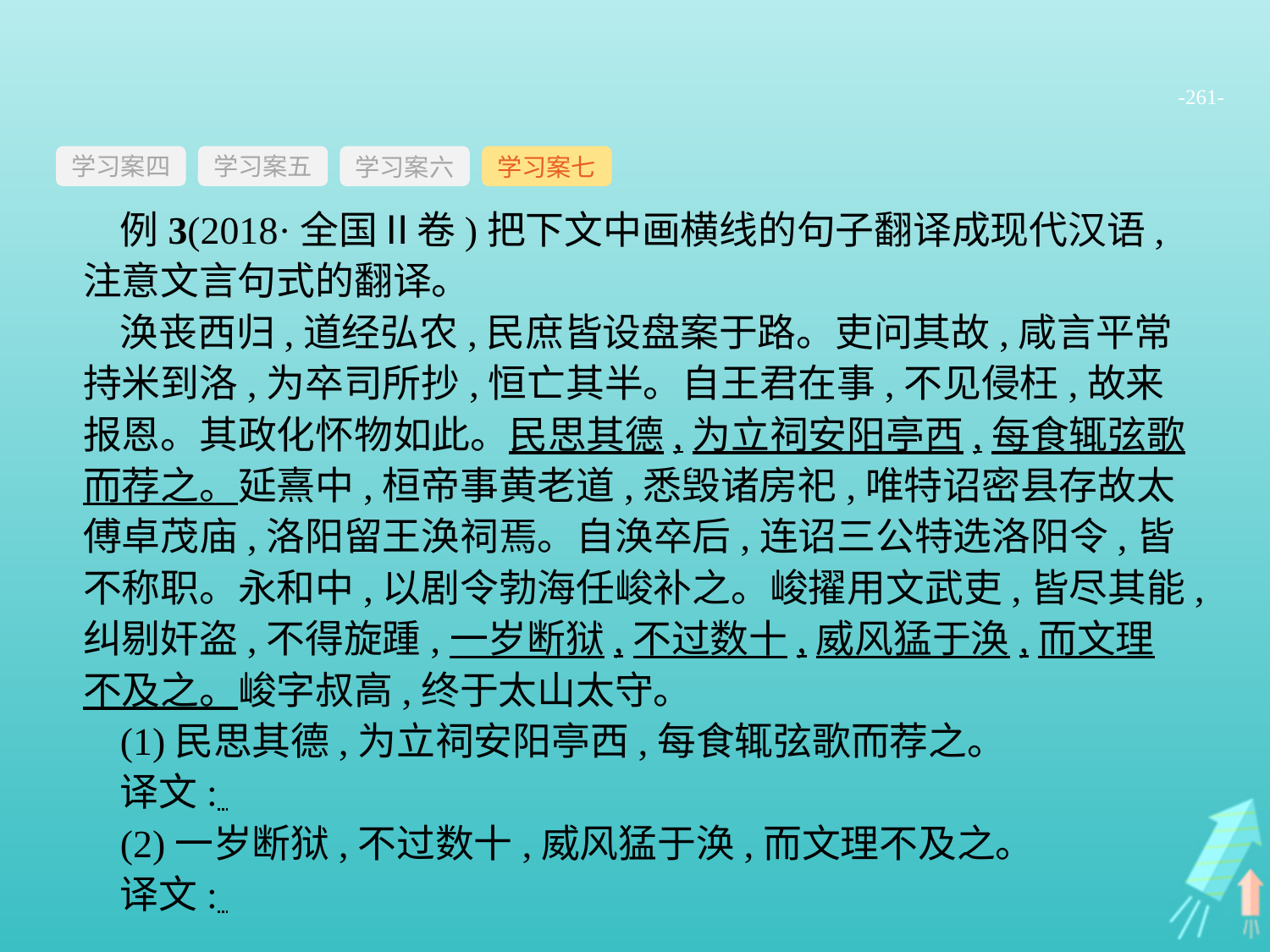

-261-
学习案四
学习案六
学习案七
学习案五
例3(2018·全国Ⅱ卷)把下文中画横线的句子翻译成现代汉语,注意文言句式的翻译。
涣丧西归,道经弘农,民庶皆设盘案于路。吏问其故,咸言平常持米到洛,为卒司所抄,恒亡其半。自王君在事,不见侵枉,故来报恩。其政化怀物如此。民思其德,为立祠安阳亭西,每食辄弦歌而荐之。延熹中,桓帝事黄老道,悉毁诸房祀,唯特诏密县存故太傅卓茂庙,洛阳留王涣祠焉。自涣卒后,连诏三公特选洛阳令,皆不称职。永和中,以剧令勃海任峻补之。峻擢用文武吏,皆尽其能,纠剔奸盗,不得旋踵,一岁断狱,不过数十,威风猛于涣,而文理不及之。峻字叔高,终于太山太守。
(1)民思其德,为立祠安阳亭西,每食辄弦歌而荐之。
译文:
(2)一岁断狱,不过数十,威风猛于涣,而文理不及之。
译文: